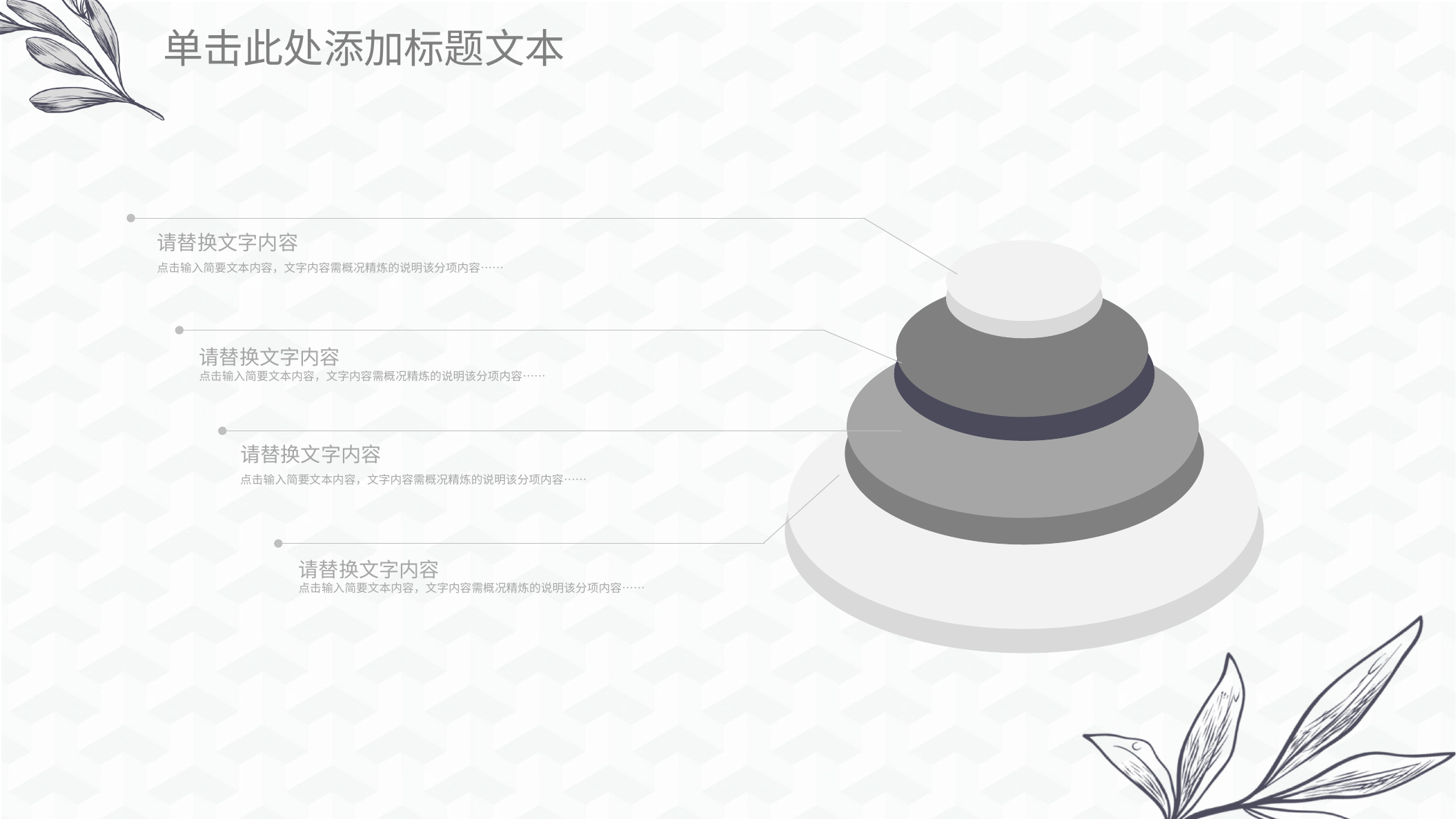

单击此处添加标题文本
请替换文字内容

点击输入简要文本内容，文字内容需概况精炼的说明该分项内容……

请替换文字内容

点击输入简要文本内容，文字内容需概况精炼的说明该分项内容……

请替换文字内容
点击输入简要文本内容，文字内容需概况精炼的说明该分项内容……
请替换文字内容
点击输入简要文本内容，文字内容需概况精炼的说明该分项内容……